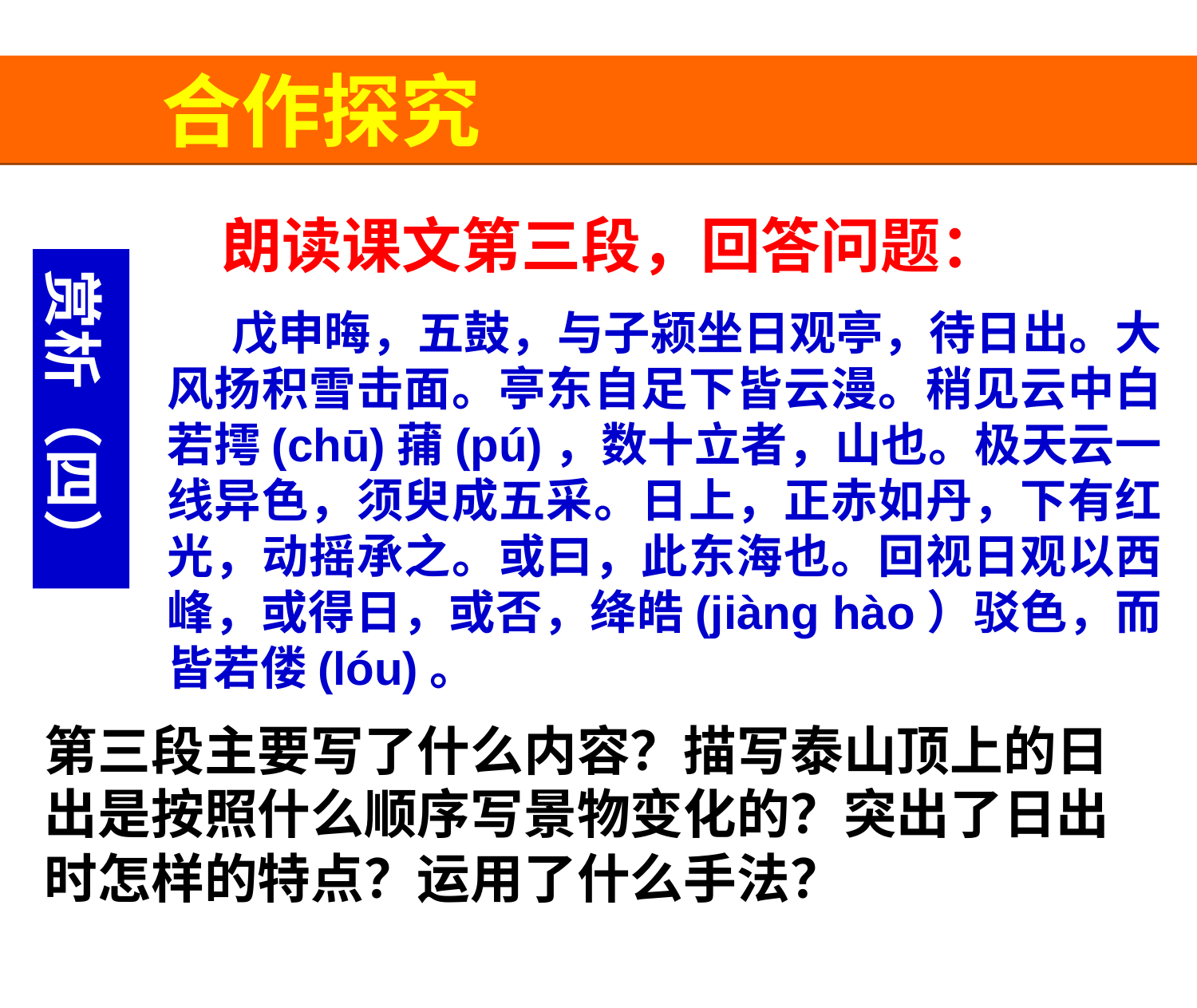

合作探究
   朗读课文第三段，回答问题：
     戊申晦，五鼓，与子颍坐日观亭，待日出。大风扬积雪击面。亭东自足下皆云漫。稍见云中白若摴(chū)蒱(pú)，数十立者，山也。极天云一线异色，须臾成五采。日上，正赤如丹，下有红光，动摇承之。或曰，此东海也。回视日观以西峰，或得日，或否，绛皓(jiàng hào）驳色，而皆若偻(lóu)。

赏析（四）

第三段主要写了什么内容？描写泰山顶上的日出是按照什么顺序写景物变化的？突出了日出时怎样的特点？运用了什么手法？